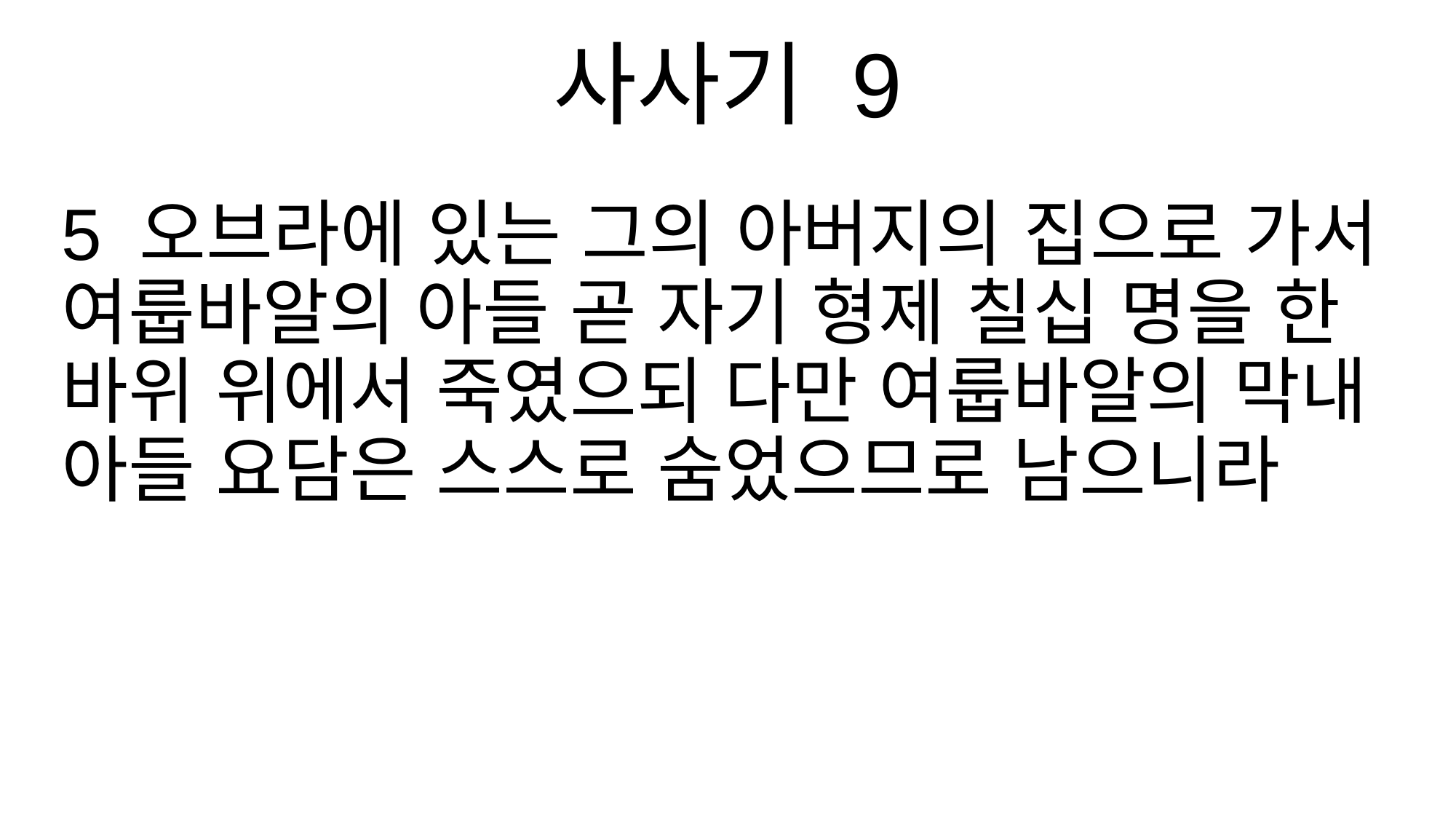

사사기 9
5 오브라에 있는 그의 아버지의 집으로 가서 여룹바알의 아들 곧 자기 형제 칠십 명을 한 바위 위에서 죽였으되 다만 여룹바알의 막내 아들 요담은 스스로 숨었으므로 남으니라